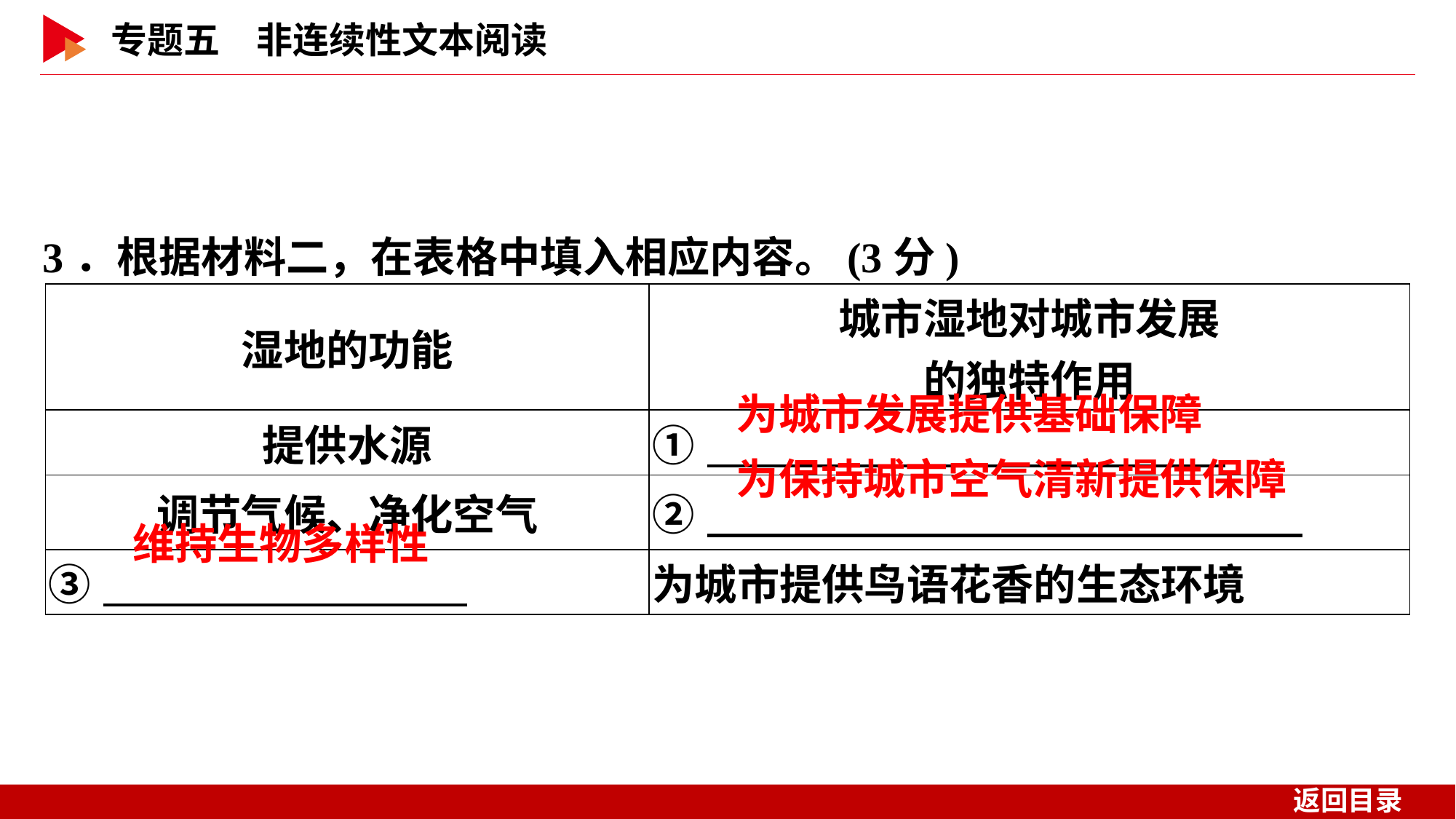

3．根据材料二，在表格中填入相应内容。(3分)
| 湿地的功能 | 城市湿地对城市发展 的独特作用 |
| --- | --- |
| 提供水源 | ① |
| 调节气候、净化空气 | ② |
| ③ | 为城市提供鸟语花香的生态环境 |
为城市发展提供基础保障
为保持城市空气清新提供保障
维持生物多样性